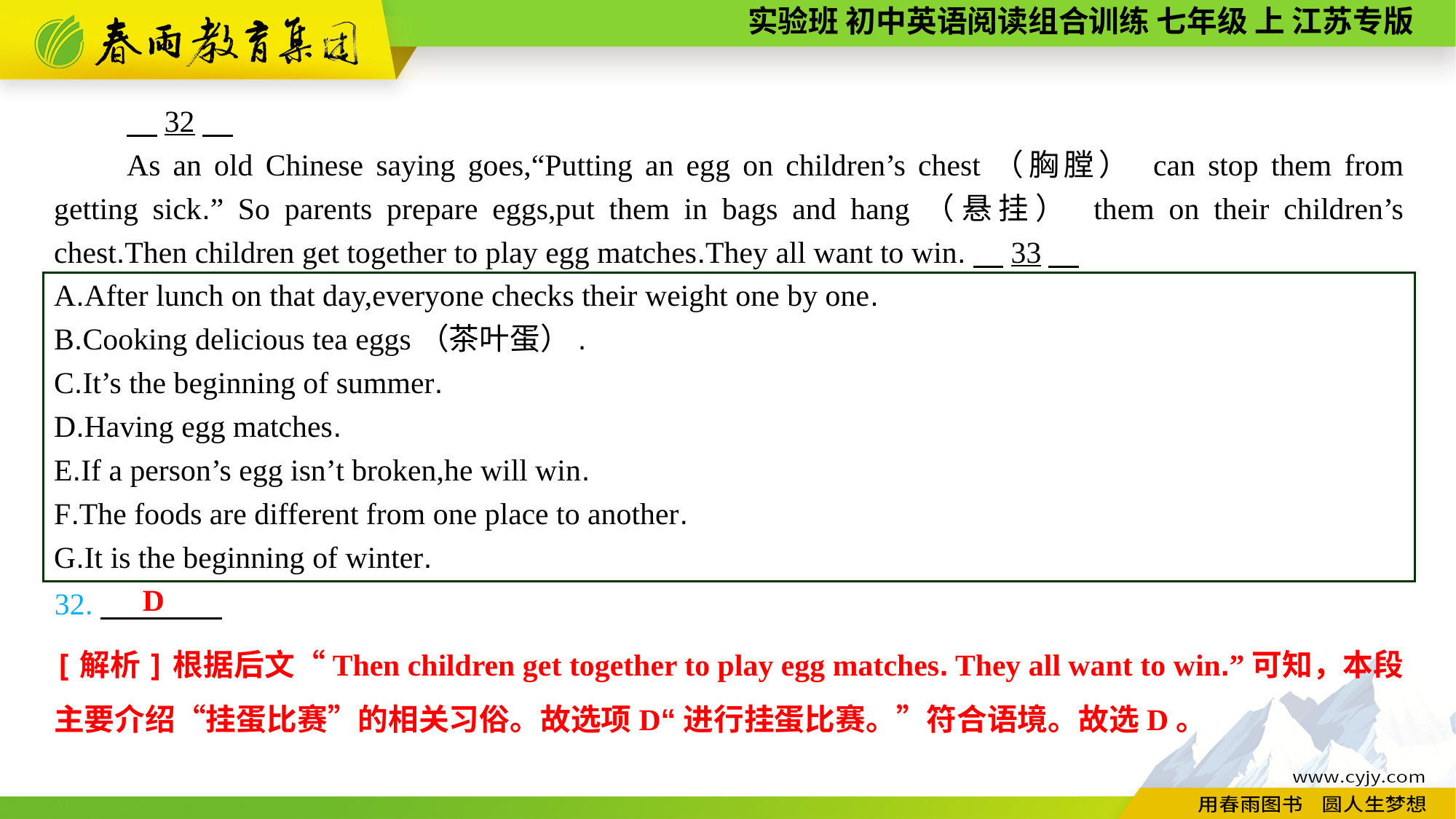

32
As an old Chinese saying goes,“Putting an egg on children’s chest（胸膛） can stop them from getting sick.” So parents prepare eggs,put them in bags and hang（悬挂） them on their children’s chest.Then children get together to play egg matches.They all want to win.　33
A.After lunch on that day,everyone checks their weight one by one.
B.Cooking delicious tea eggs（茶叶蛋）.
C.It’s the beginning of summer.
D.Having egg matches.
E.If a person’s egg isn’t broken,he will win.
F.The foods are different from one place to another.
G.It is the beginning of winter.

D
32.
[解析]根据后文“Then children get together to play egg matches. They all want to win.”可知，本段主要介绍“挂蛋比赛”的相关习俗。故选项D“进行挂蛋比赛。”符合语境。故选D。